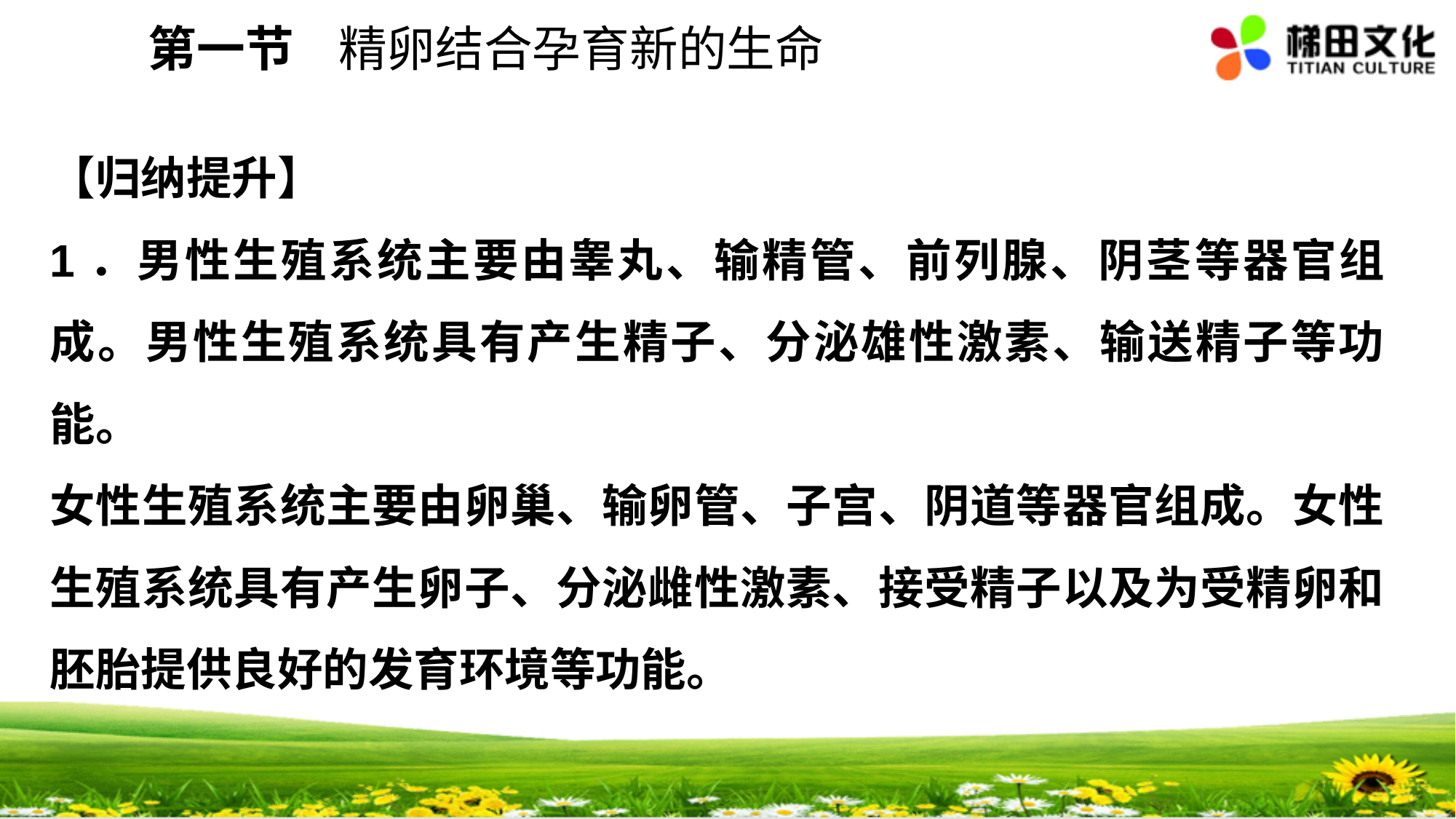

第一节    精卵结合孕育新的生命
【归纳提升】
1．男性生殖系统主要由睾丸、输精管、前列腺、阴茎等器官组成。男性生殖系统具有产生精子、分泌雄性激素、输送精子等功能。
女性生殖系统主要由卵巢、输卵管、子宫、阴道等器官组成。女性生殖系统具有产生卵子、分泌雌性激素、接受精子以及为受精卵和胚胎提供良好的发育环境等功能。